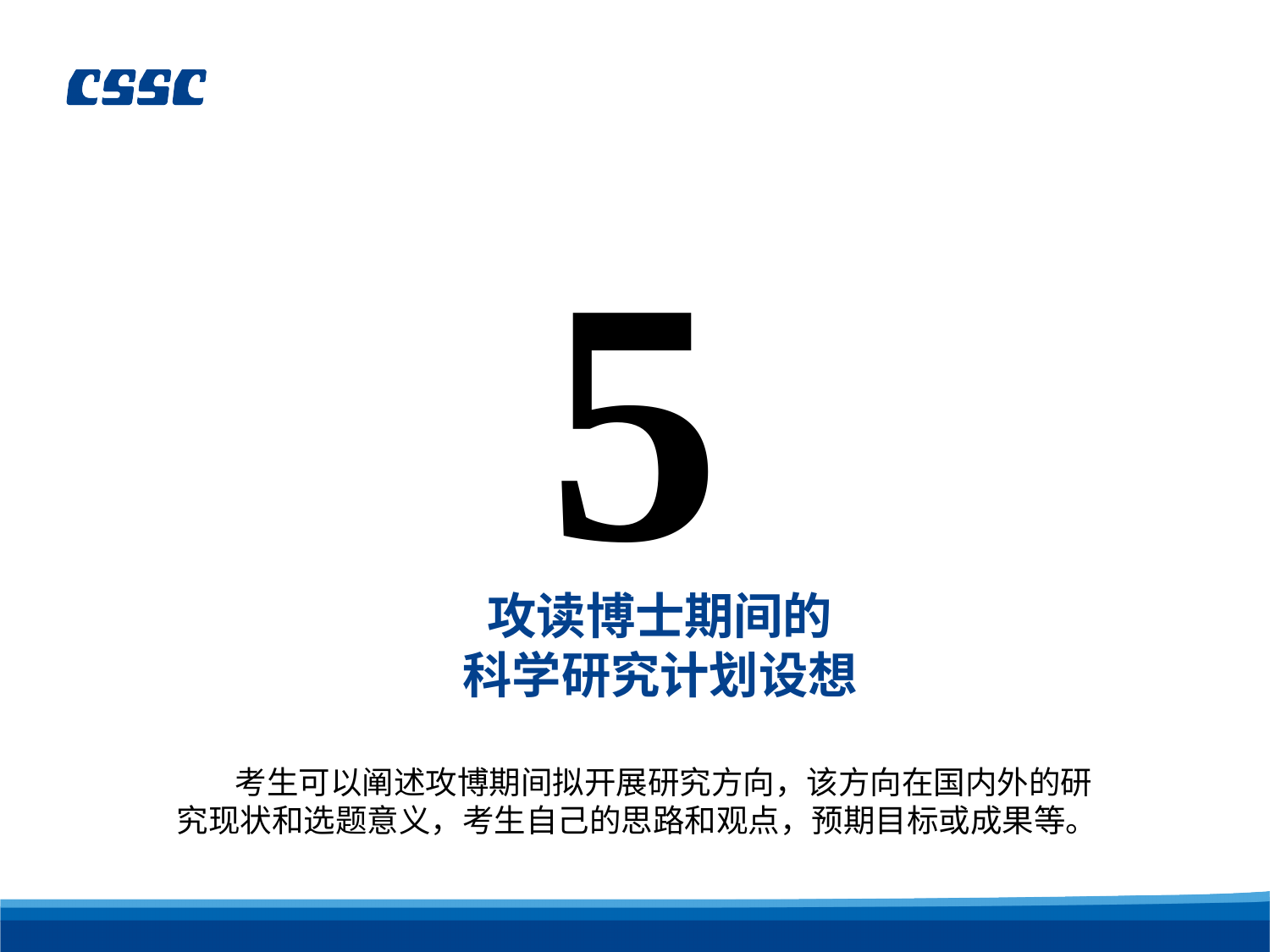

5
攻读博士期间的
科学研究计划设想
       考生可以阐述攻博期间拟开展研究方向，该方向在国内外的研究现状和选题意义，考生自己的思路和观点，预期目标或成果等。